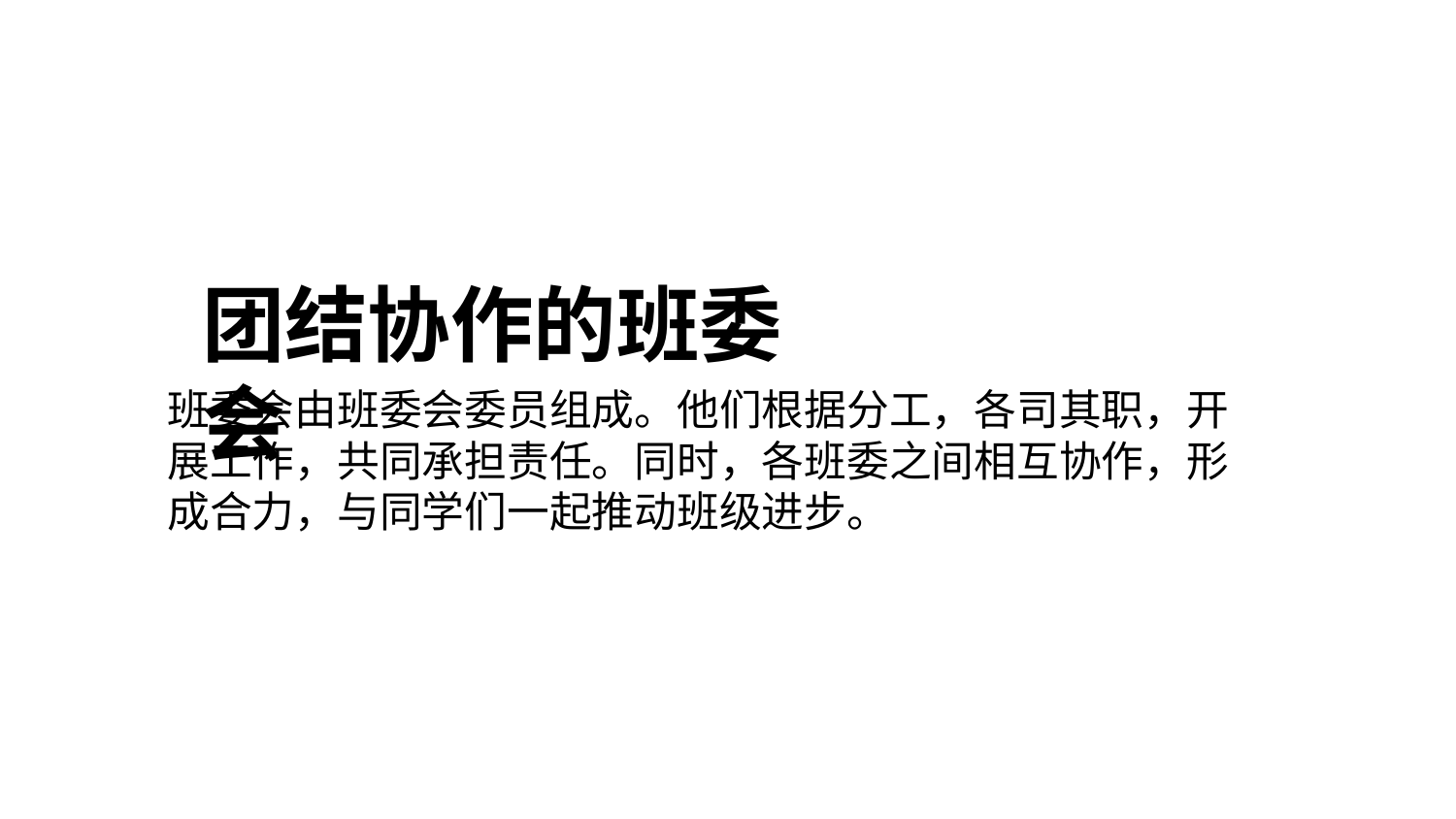

团结协作的班委会
班委会由班委会委员组成。他们根据分工，各司其职，开展工作，共同承担责任。同时，各班委之间相互协作，形成合力，与同学们一起推动班级进步。